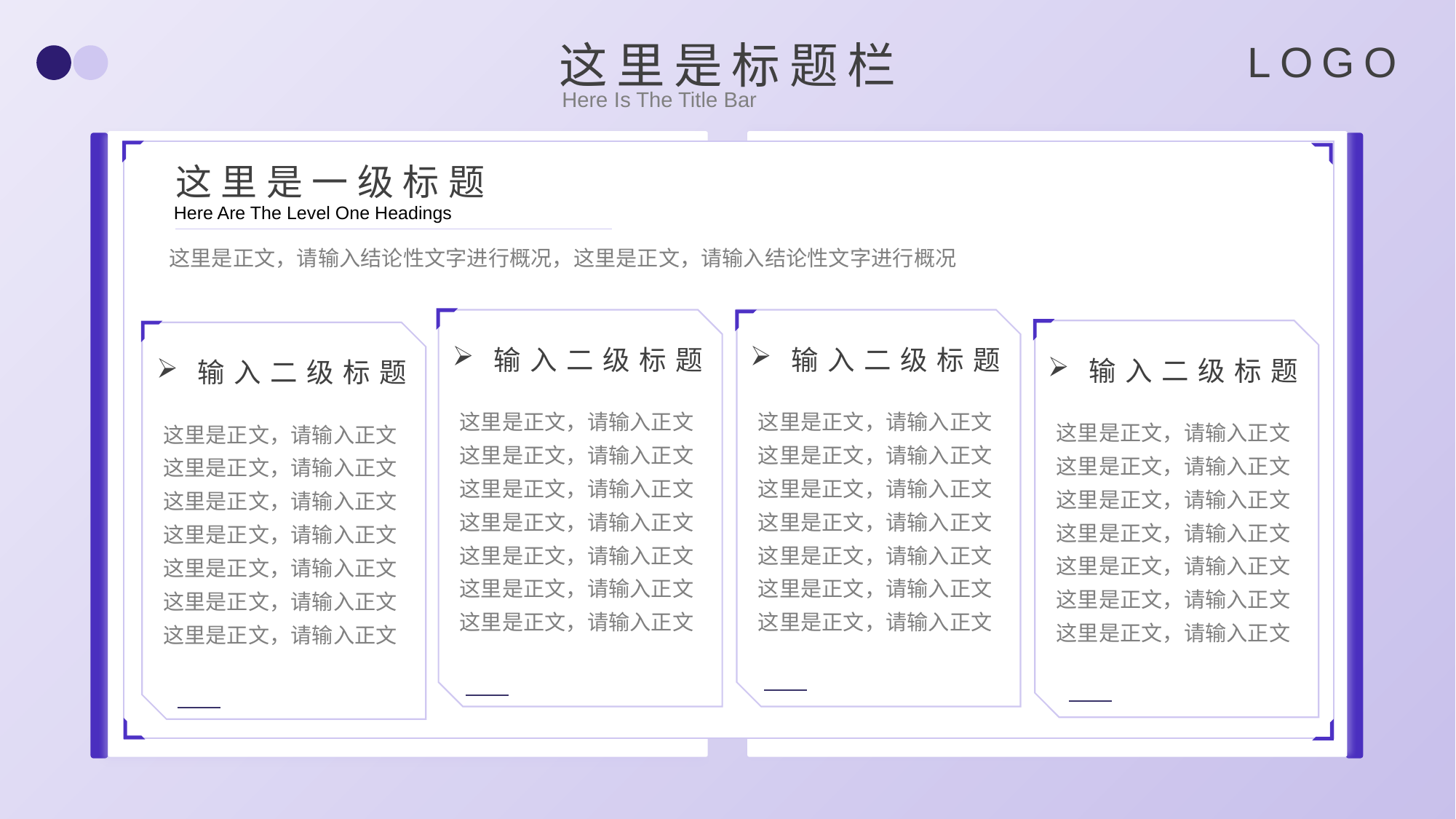

这里是标题栏
LOGO

Here Is The Title Bar

这里是一级标题
Here Are The Level One Headings
这里是正文，请输入结论性文字进行概况，这里是正文，请输入结论性文字进行概况

输入二级标题
这里是正文，请输入正文
这里是正文，请输入正文
这里是正文，请输入正文
这里是正文，请输入正文
这里是正文，请输入正文
这里是正文，请输入正文
这里是正文，请输入正文

输入二级标题
这里是正文，请输入正文
这里是正文，请输入正文
这里是正文，请输入正文
这里是正文，请输入正文
这里是正文，请输入正文
这里是正文，请输入正文
这里是正文，请输入正文

输入二级标题
这里是正文，请输入正文
这里是正文，请输入正文
这里是正文，请输入正文
这里是正文，请输入正文
这里是正文，请输入正文
这里是正文，请输入正文
这里是正文，请输入正文

输入二级标题
这里是正文，请输入正文
这里是正文，请输入正文
这里是正文，请输入正文
这里是正文，请输入正文
这里是正文，请输入正文
这里是正文，请输入正文
这里是正文，请输入正文